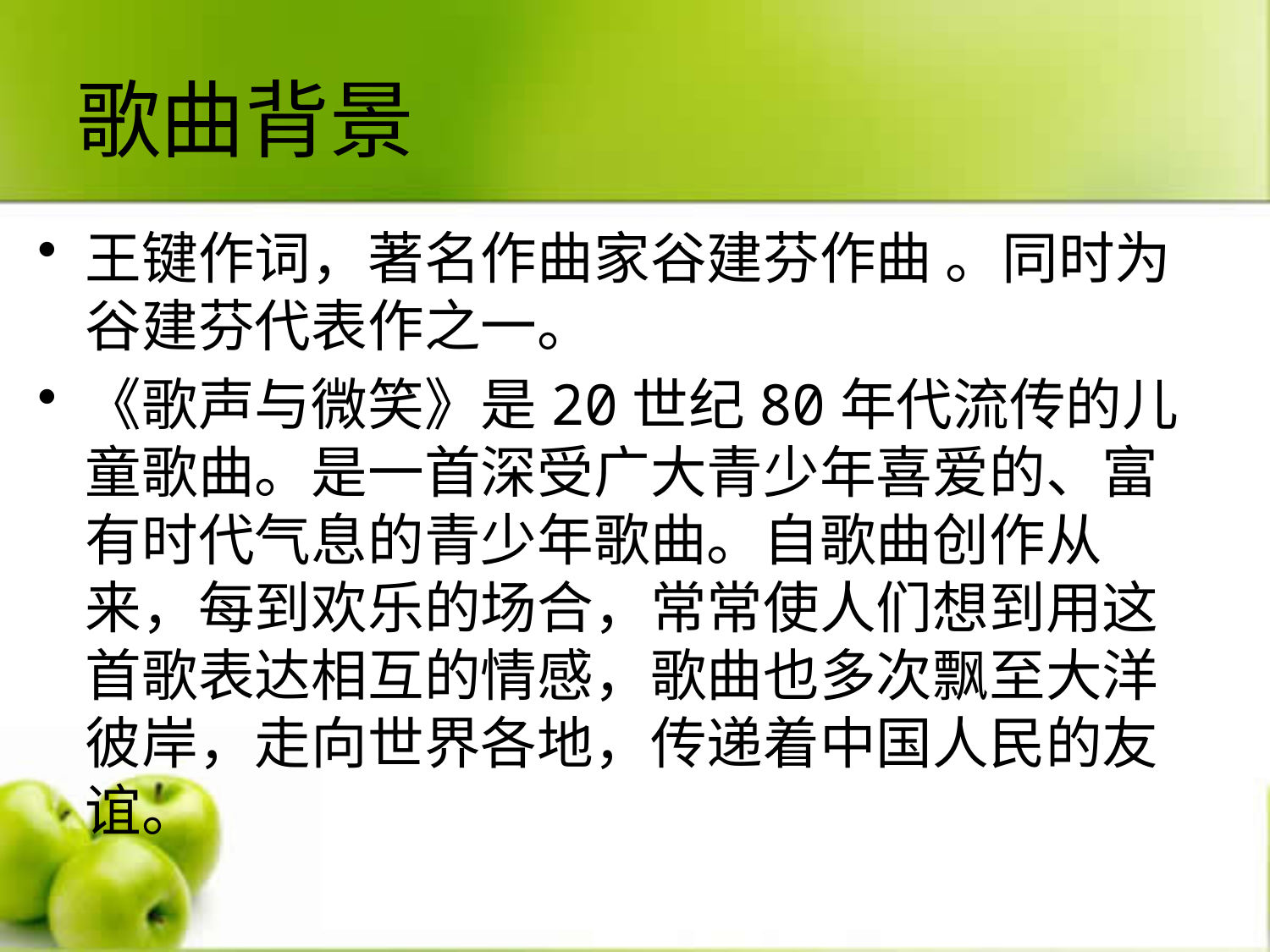

# 歌曲背景
王键作词，著名作曲家谷建芬作曲 。同时为谷建芬代表作之一。
《歌声与微笑》是20世纪80年代流传的儿童歌曲。是一首深受广大青少年喜爱的、富有时代气息的青少年歌曲。自歌曲创作从来，每到欢乐的场合，常常使人们想到用这首歌表达相互的情感，歌曲也多次飘至大洋彼岸，走向世界各地，传递着中国人民的友谊。